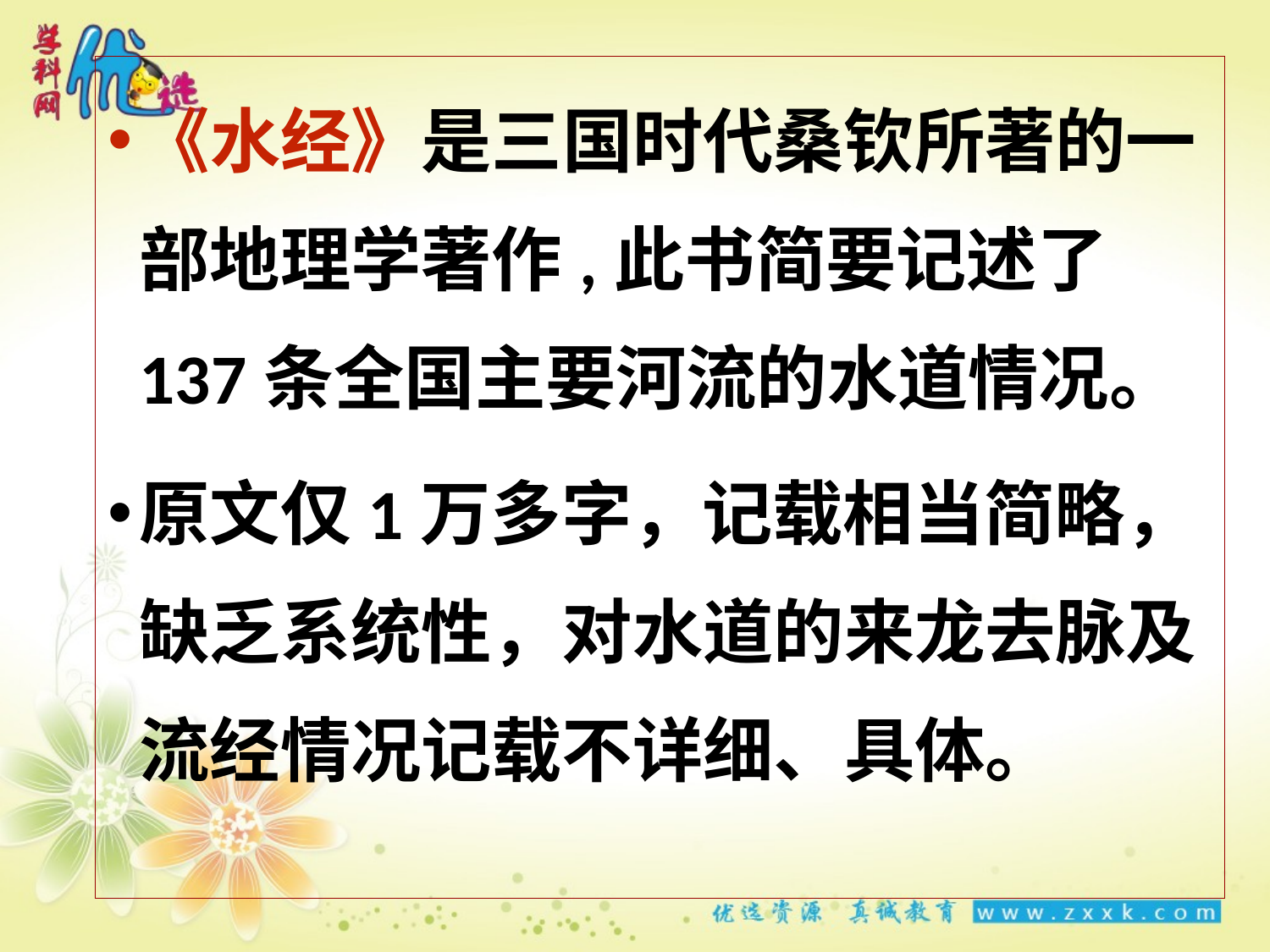

《水经》是三国时代桑钦所著的一部地理学著作,此书简要记述了137条全国主要河流的水道情况。
原文仅1万多字，记载相当简略，缺乏系统性，对水道的来龙去脉及流经情况记载不详细、具体。